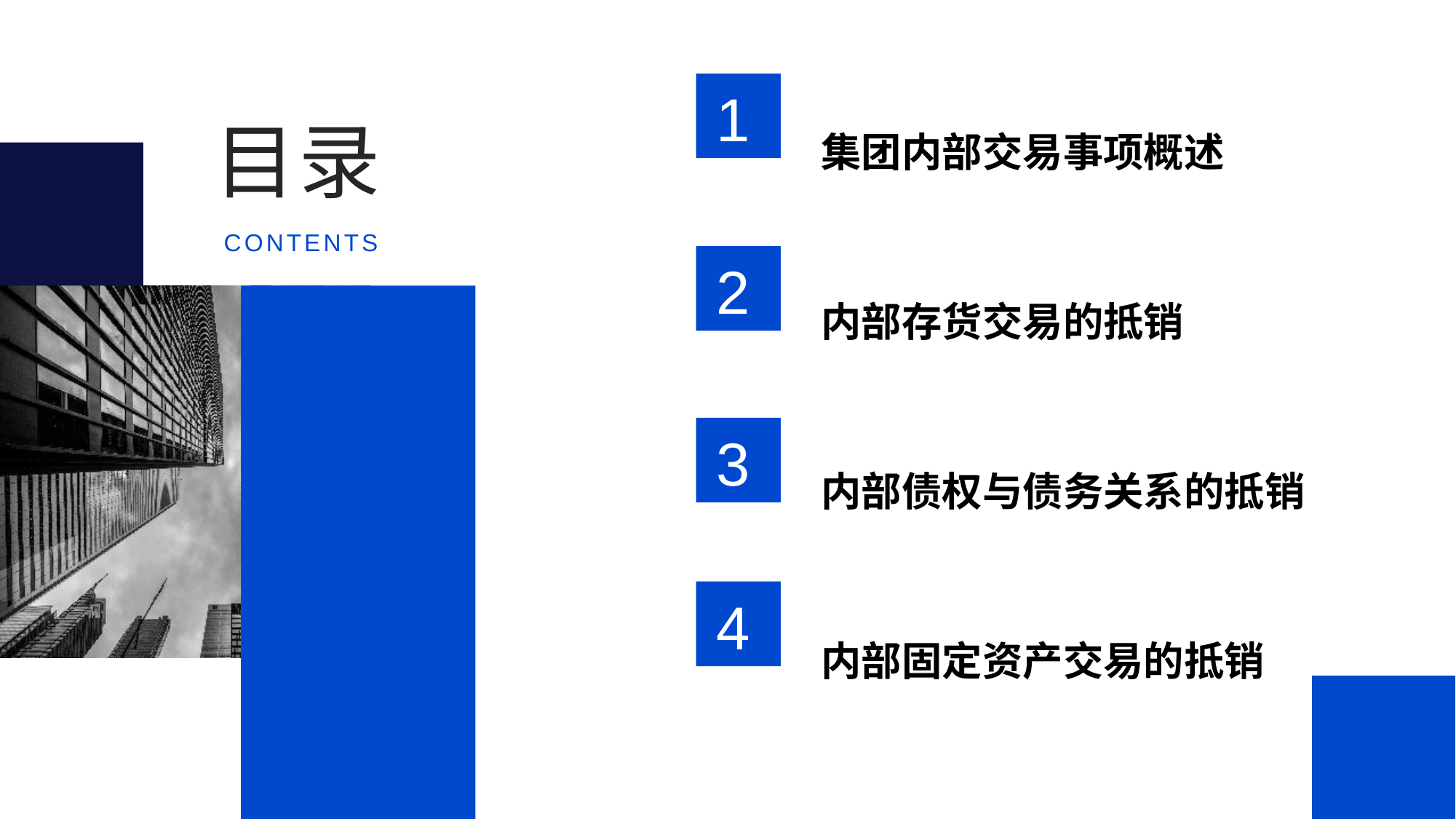

集团内部交易事项概述
内部存货交易的抵销
内部债权与债务关系的抵销
内部固定资产交易的抵销

1
目录
CONTENTS

2

3

4